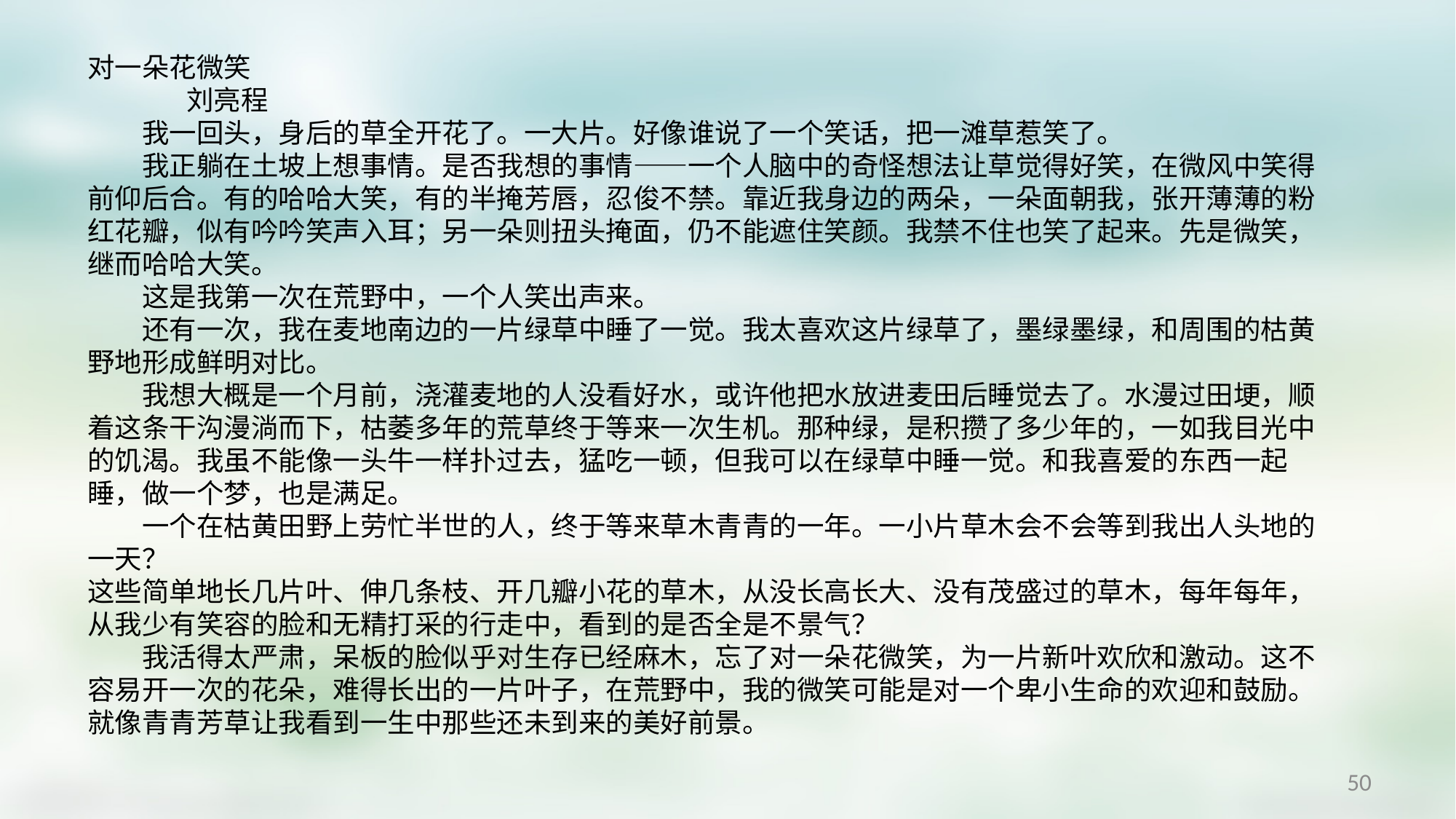

对一朵花微笑
                刘亮程
　　我一回头，身后的草全开花了。一大片。好像谁说了一个笑话，把一滩草惹笑了。
　　我正躺在土坡上想事情。是否我想的事情——一个人脑中的奇怪想法让草觉得好笑，在微风中笑得前仰后合。有的哈哈大笑，有的半掩芳唇，忍俊不禁。靠近我身边的两朵，一朵面朝我，张开薄薄的粉红花瓣，似有吟吟笑声入耳；另一朵则扭头掩面，仍不能遮住笑颜。我禁不住也笑了起来。先是微笑，继而哈哈大笑。
　　这是我第一次在荒野中，一个人笑出声来。
　　还有一次，我在麦地南边的一片绿草中睡了一觉。我太喜欢这片绿草了，墨绿墨绿，和周围的枯黄野地形成鲜明对比。
　　我想大概是一个月前，浇灌麦地的人没看好水，或许他把水放进麦田后睡觉去了。水漫过田埂，顺着这条干沟漫淌而下，枯萎多年的荒草终于等来一次生机。那种绿，是积攒了多少年的，一如我目光中的饥渴。我虽不能像一头牛一样扑过去，猛吃一顿，但我可以在绿草中睡一觉。和我喜爱的东西一起睡，做一个梦，也是满足。
　　一个在枯黄田野上劳忙半世的人，终于等来草木青青的一年。一小片草木会不会等到我出人头地的一天？
这些简单地长几片叶、伸几条枝、开几瓣小花的草木，从没长高长大、没有茂盛过的草木，每年每年，从我少有笑容的脸和无精打采的行走中，看到的是否全是不景气？
　　我活得太严肃，呆板的脸似乎对生存已经麻木，忘了对一朵花微笑，为一片新叶欢欣和激动。这不容易开一次的花朵，难得长出的一片叶子，在荒野中，我的微笑可能是对一个卑小生命的欢迎和鼓励。就像青青芳草让我看到一生中那些还未到来的美好前景。
50